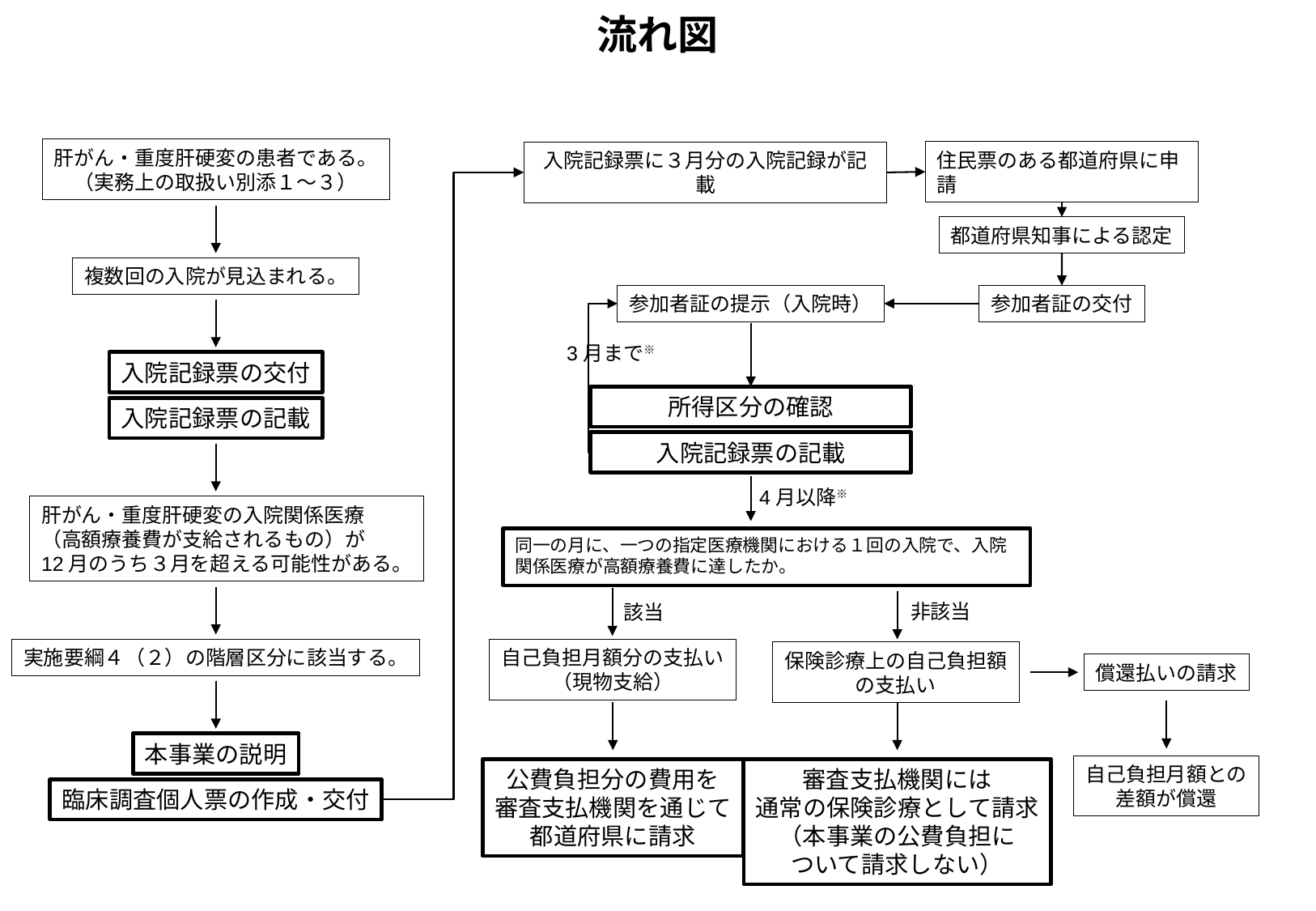

流れ図
肝がん・重度肝硬変の患者である。
（実務上の取扱い別添１～３）
住民票のある都道府県に申請
入院記録票に３月分の入院記録が記載
都道府県知事による認定
複数回の入院が見込まれる。
参加者証の提示（入院時）
参加者証の交付
3月まで※
入院記録票の交付
入院記録票の記載
所得区分の確認
入院記録票の記載
4月以降※
肝がん・重度肝硬変の入院関係医療
（高額療養費が支給されるもの）が
12月のうち３月を超える可能性がある。
同一の月に、一つの指定医療機関における１回の入院で、入院関係医療が高額療養費に達したか。
非該当
該当
実施要綱４（２）の階層区分に該当する。
自己負担月額分の支払い
（現物支給）
保険診療上の自己負担額
の支払い
償還払いの請求
本事業の説明
臨床調査個人票の作成・交付
自己負担月額との
差額が償還
公費負担分の費用を
審査支払機関を通じて
都道府県に請求
審査支払機関には
通常の保険診療として請求
（本事業の公費負担に
ついて請求しない）